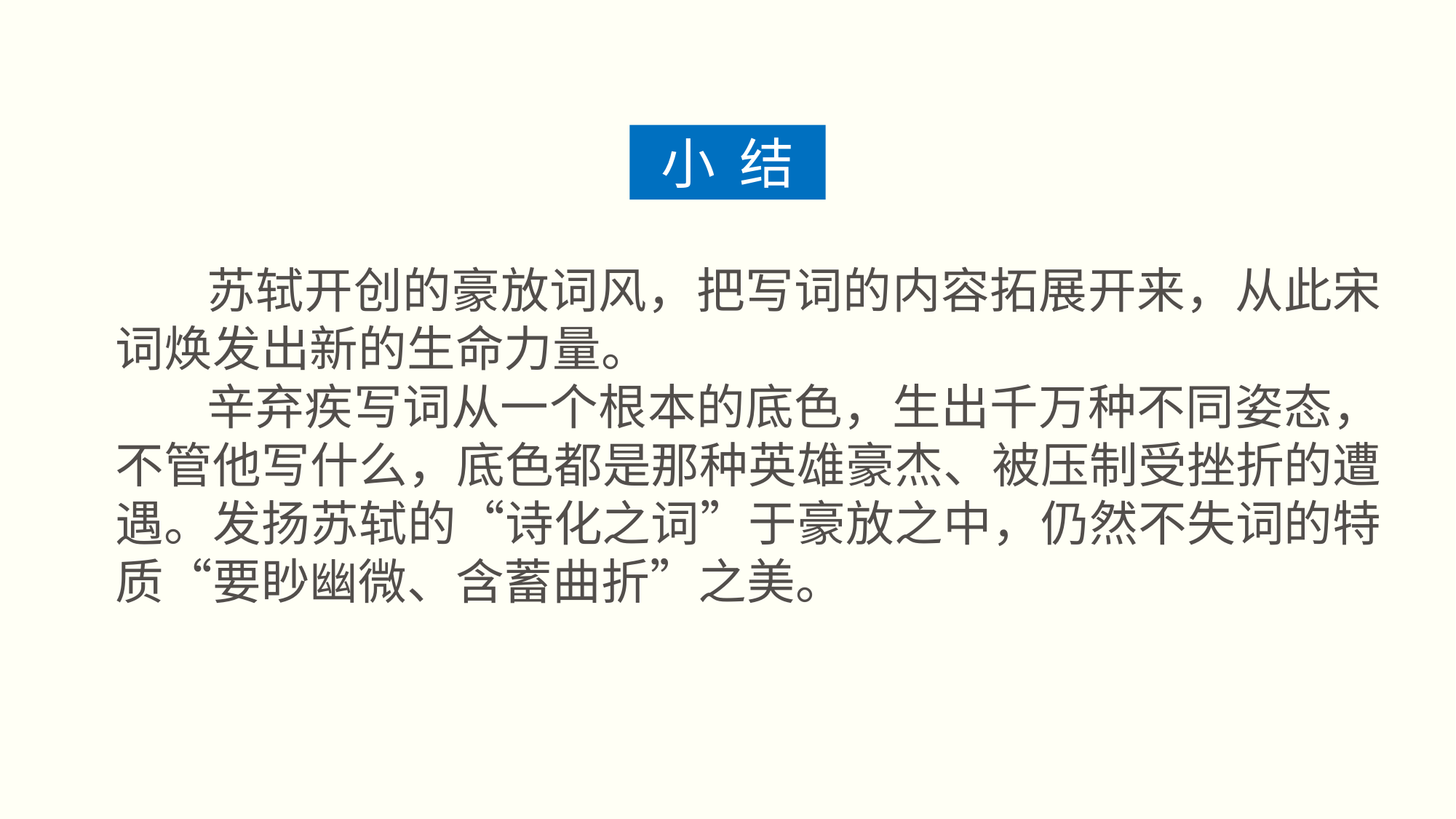

小  结
       苏轼开创的豪放词风，把写词的内容拓展开来，从此宋词焕发出新的生命力量。
       辛弃疾写词从一个根本的底色，生出千万种不同姿态，不管他写什么，底色都是那种英雄豪杰、被压制受挫折的遭遇。发扬苏轼的“诗化之词”于豪放之中，仍然不失词的特质“要眇幽微、含蓄曲折”之美。